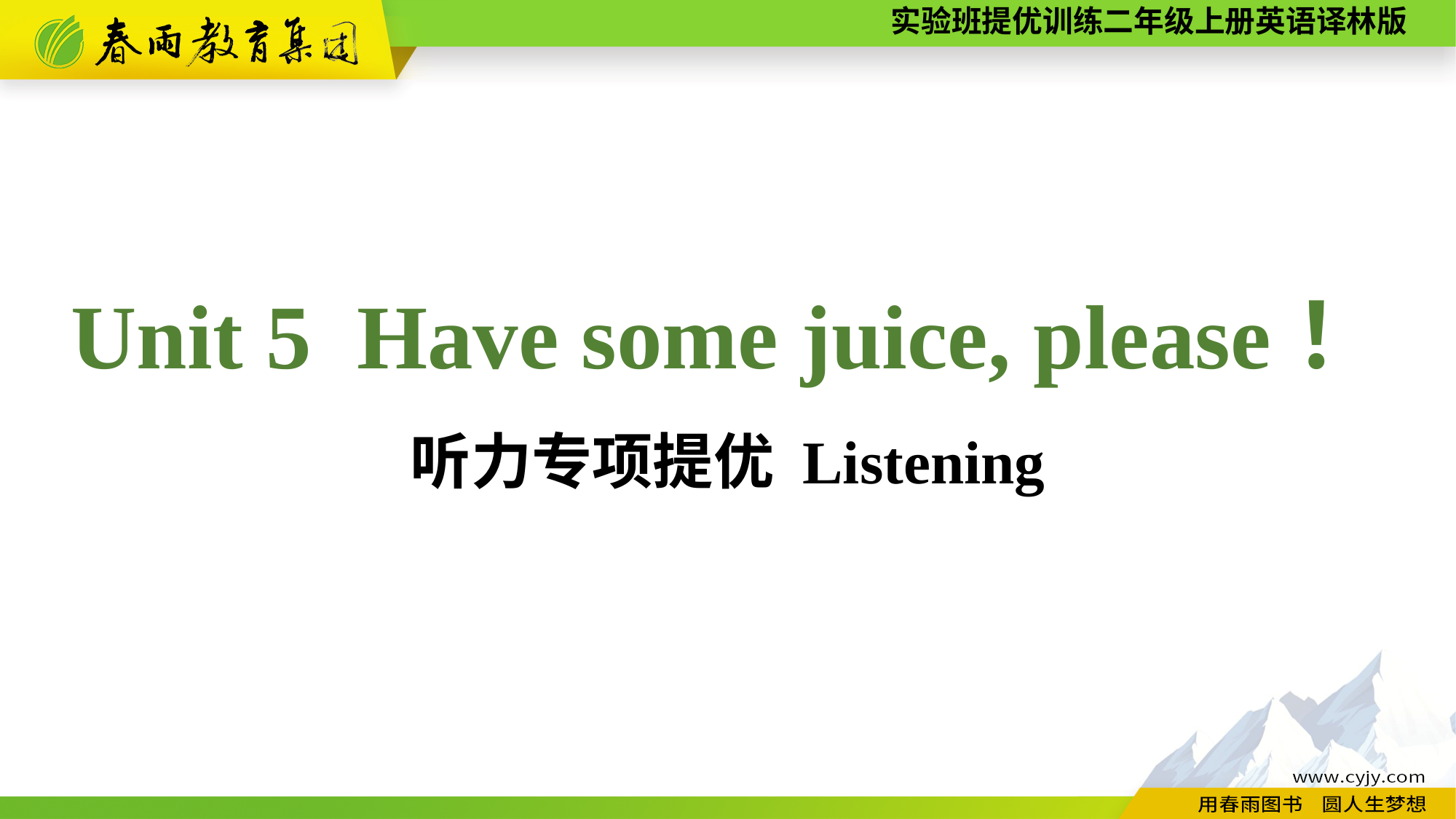

Unit 5  Have some juice, please！
听力专项提优 Listening